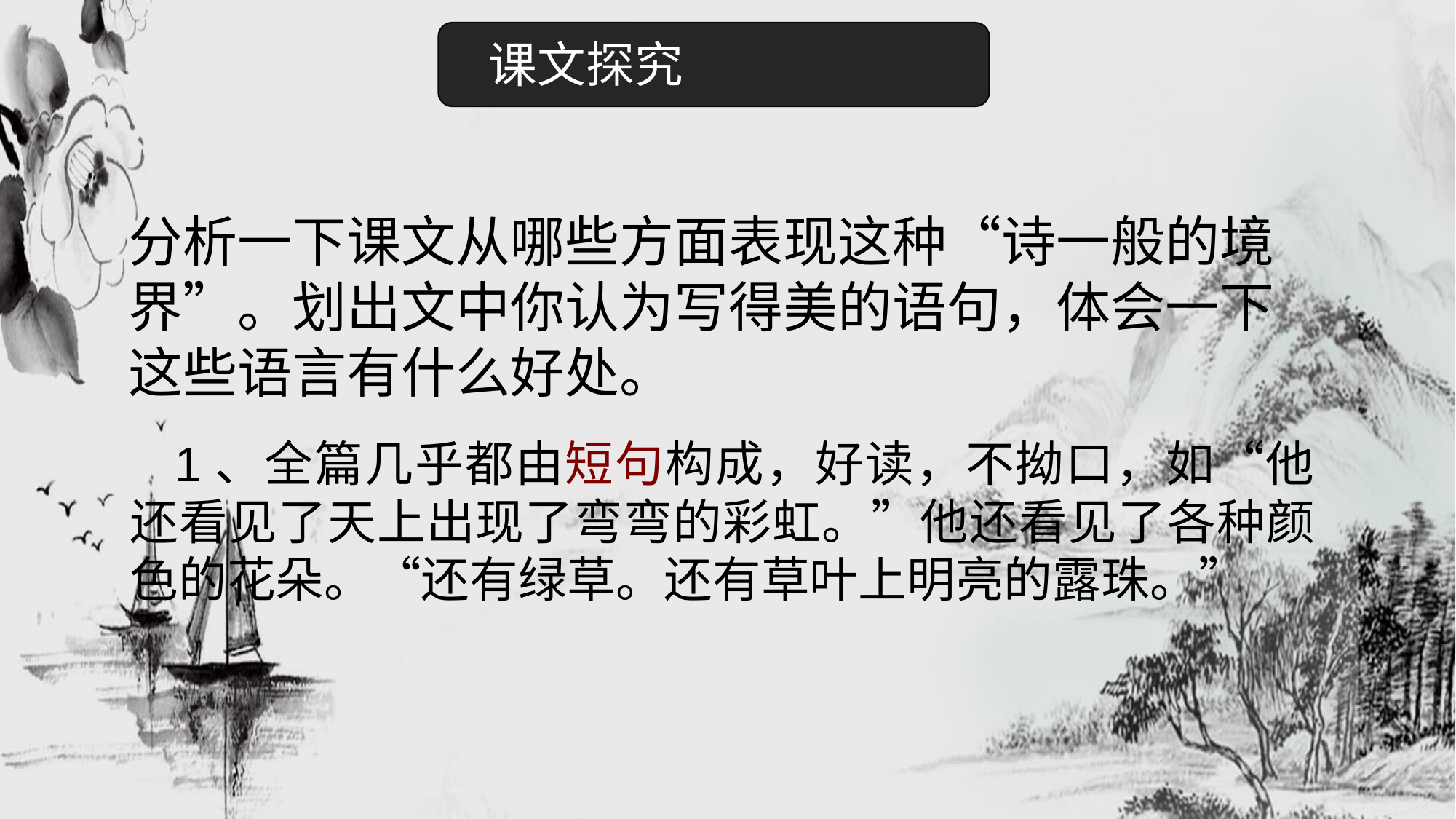

课文探究
分析一下课文从哪些方面表现这种“诗一般的境界”。划出文中你认为写得美的语句，体会一下这些语言有什么好处。
   1、全篇几乎都由短句构成，好读，不拗口，如“他还看见了天上出现了弯弯的彩虹。”他还看见了各种颜色的花朵。“还有绿草。还有草叶上明亮的露珠。”